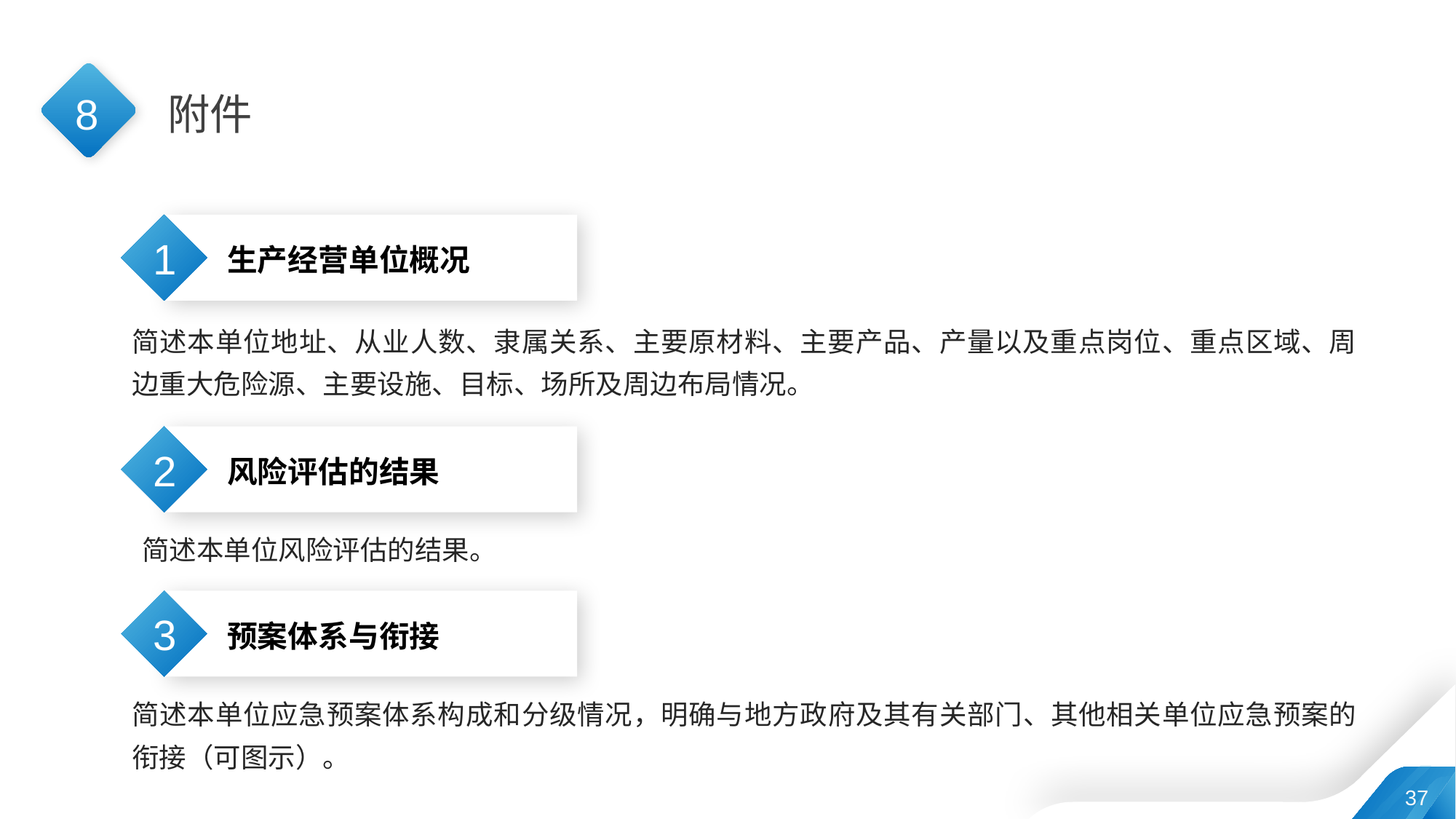

8
附件

1
生产经营单位概况
简述本单位地址、从业人数、隶属关系、主要原材料、主要产品、产量以及重点岗位、重点区域、周边重大危险源、主要设施、目标、场所及周边布局情况。

2
风险评估的结果
简述本单位风险评估的结果。

3
预案体系与衔接
简述本单位应急预案体系构成和分级情况，明确与地方政府及其有关部门、其他相关单位应急预案的衔接（可图示）。